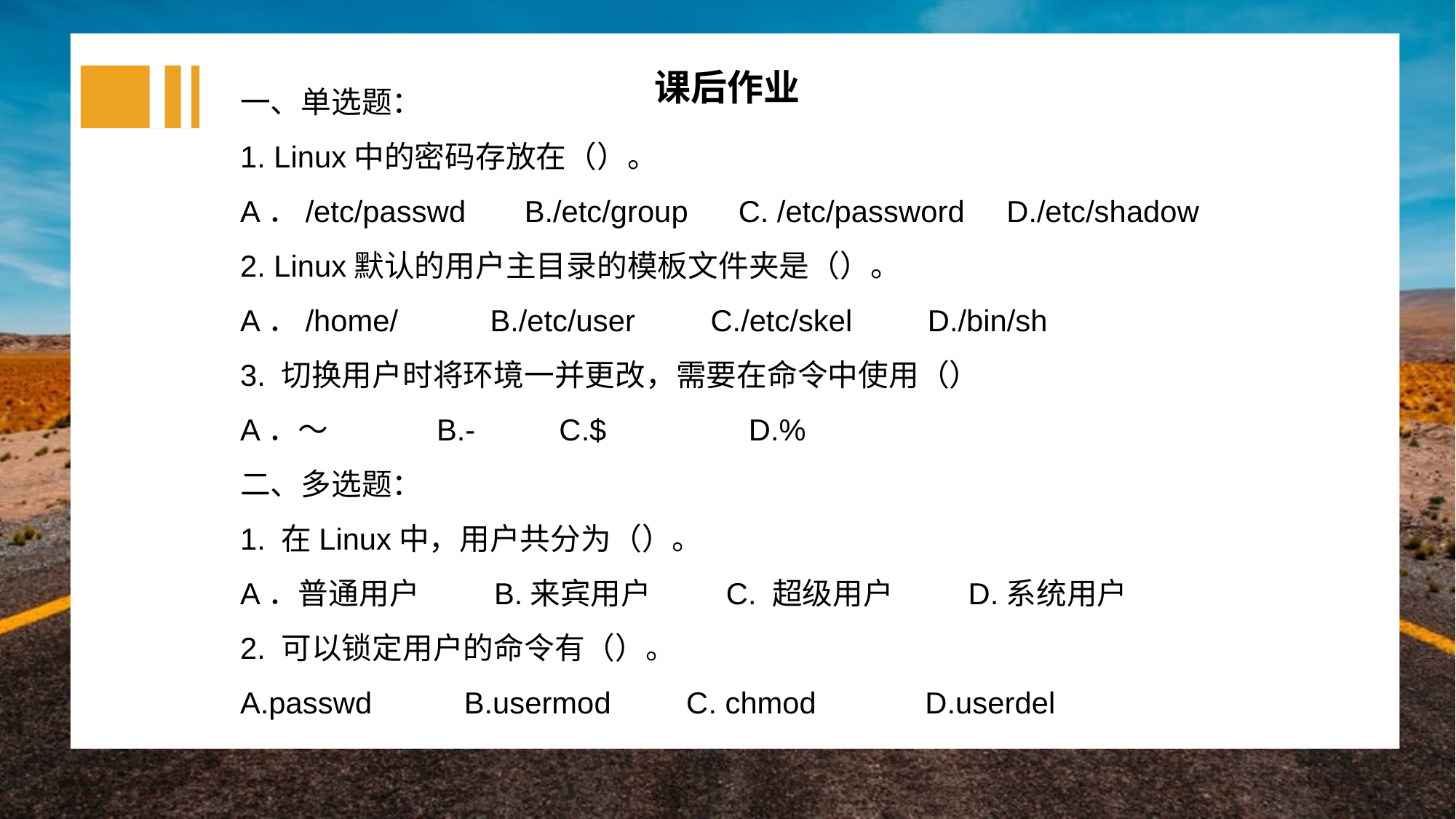

一、单选题：
1. Linux中的密码存放在（）。
A．/etc/passwd       B./etc/group      C. /etc/password     D./etc/shadow
2. Linux默认的用户主目录的模板文件夹是（）。
A．/home/           B./etc/user         C./etc/skel         D./bin/sh
3. 切换用户时将环境一并更改，需要在命令中使用（）
A．～               B.-          C.$                 D.%
二、多选题：
1. 在Linux中，用户共分为（）。
A．普通用户          B.来宾用户          C. 超级用户          D.系统用户
2. 可以锁定用户的命令有（）。
A.passwd           B.usermod         C. chmod             D.userdel
课后作业